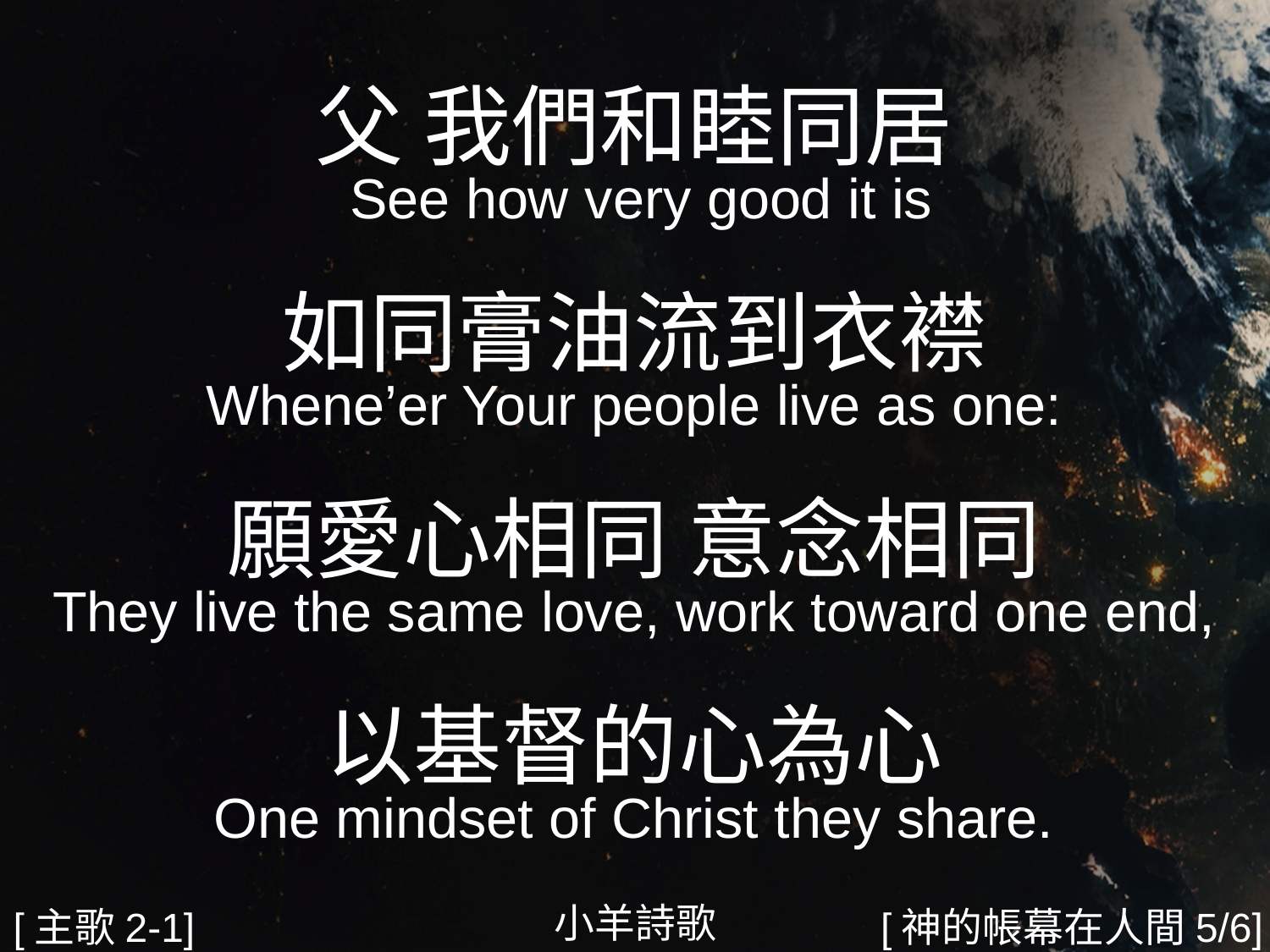

父 我們和睦同居
 See how very good it is

如同膏油流到衣襟
Whene’er Your people live as one:

願愛心相同 意念相同
They live the same love, work toward one end,

以基督的心為心
One mindset of Christ they share.

#

小羊詩歌
[主歌2-1]
[神的帳幕在人間5/6]